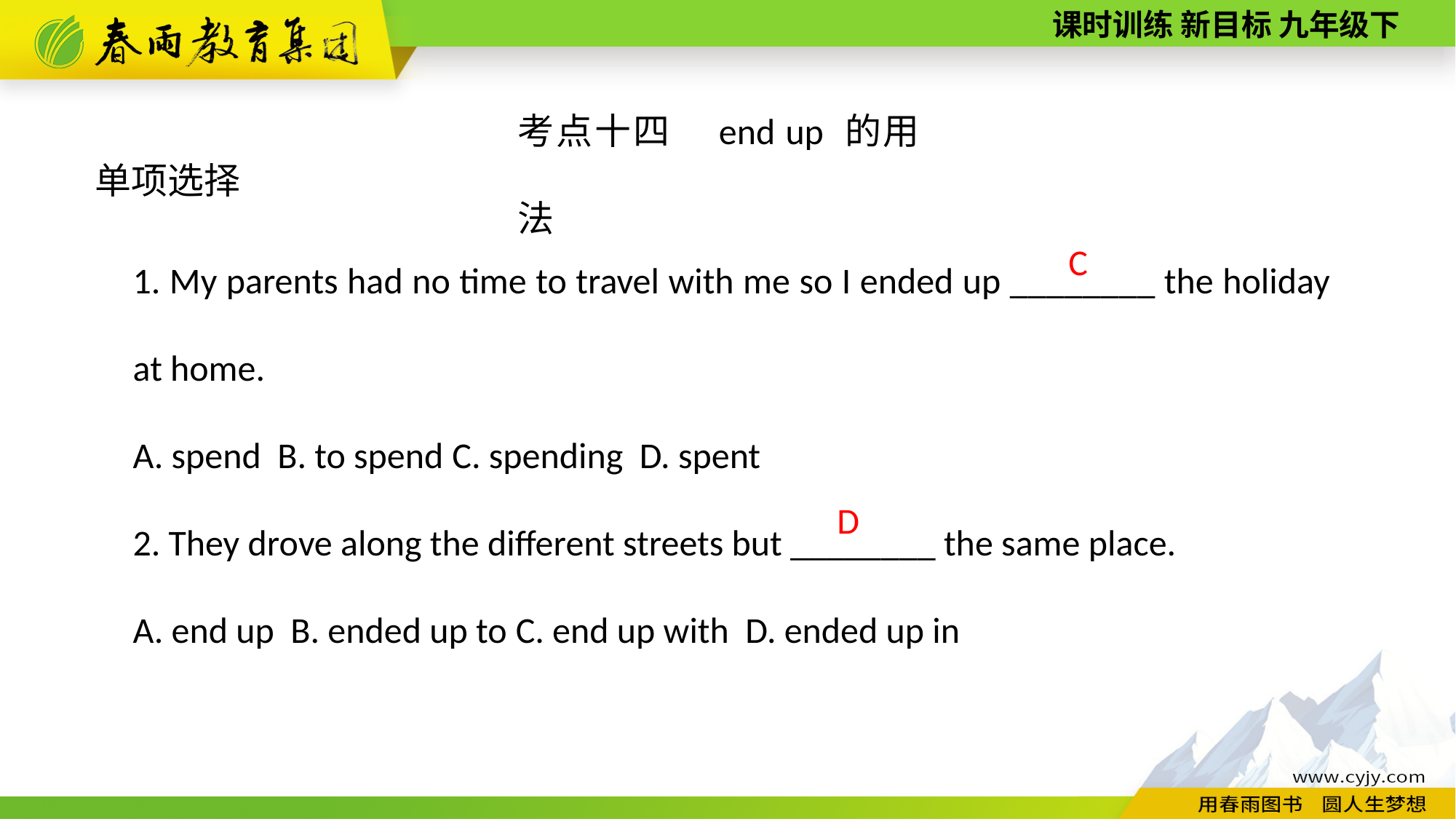

考点十四　end up 的用法
单项选择
1. My parents had no time to travel with me so I ended up ________ the holiday at home.
A. spend  B. to spend  C. spending  D. spent
2. They drove along the different streets but ________ the same place.
A. end up  B. ended up to  C. end up with  D. ended up in
C
D